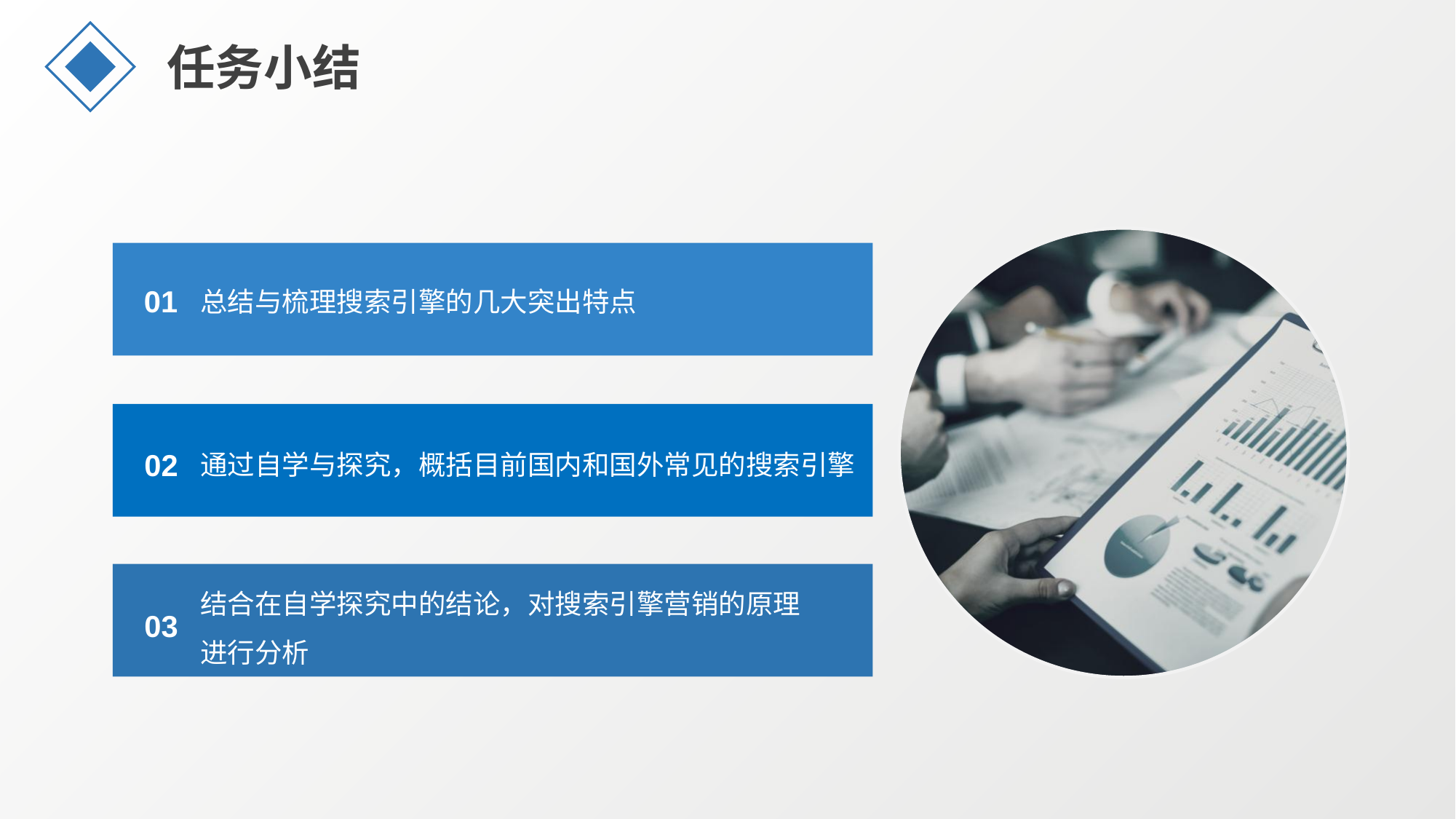

任务小结

总结与梳理搜索引擎的几大突出特点
01

通过自学与探究，概括目前国内和国外常见的搜索引擎
02

结合在自学探究中的结论，对搜索引擎营销的原理进行分析
03